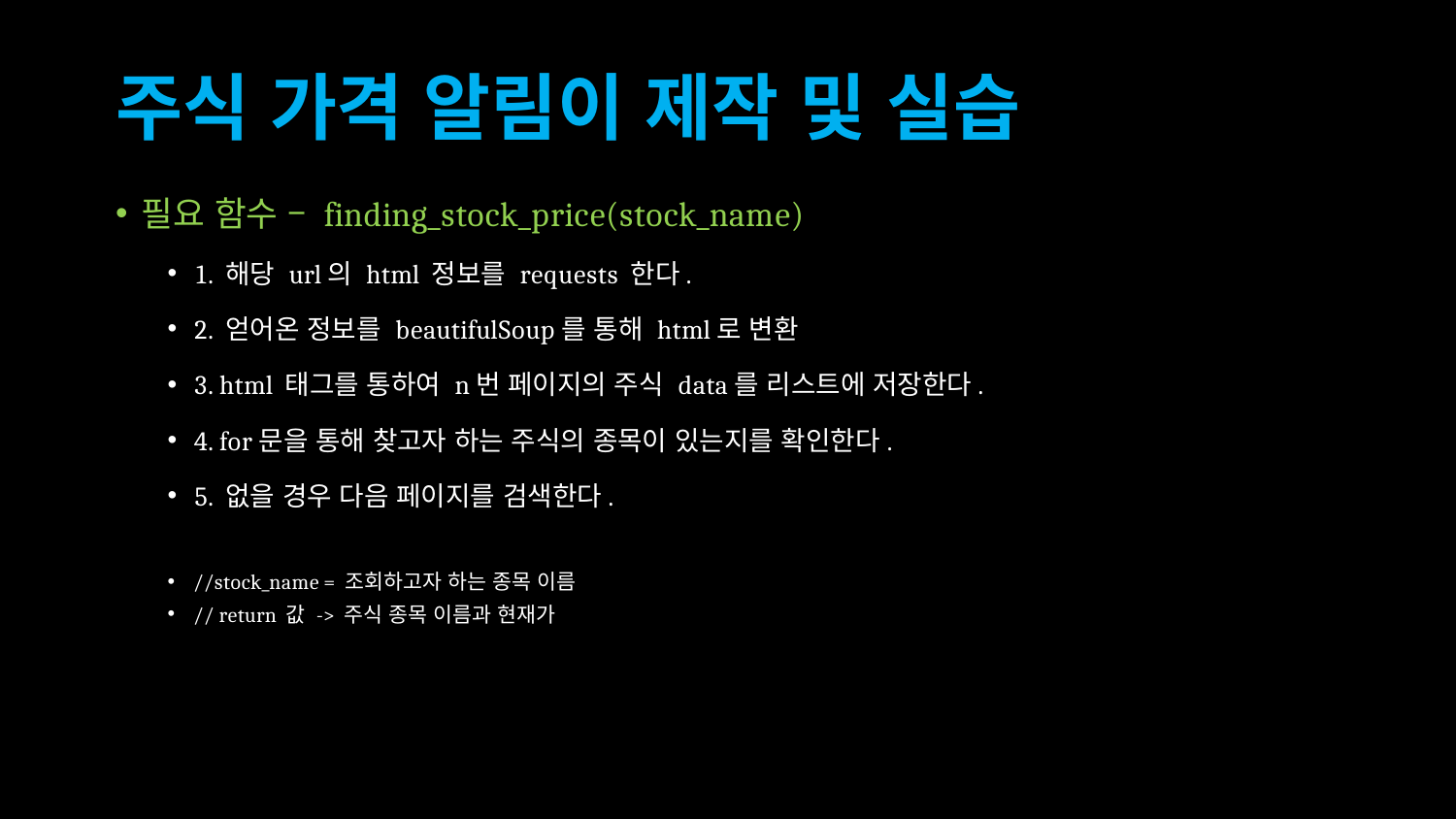

# 주식 가격 알림이 제작 및 실습
필요 함수 – finding_stock_price(stock_name)
1. 해당 url의 html 정보를 requests 한다.
2. 얻어온 정보를 beautifulSoup를 통해 html로 변환
3. html 태그를 통하여 n번 페이지의 주식 data를 리스트에 저장한다.
4. for문을 통해 찾고자 하는 주식의 종목이 있는지를 확인한다.
5. 없을 경우 다음 페이지를 검색한다.

//stock_name = 조회하고자 하는 종목 이름
// return 값 -> 주식 종목 이름과 현재가